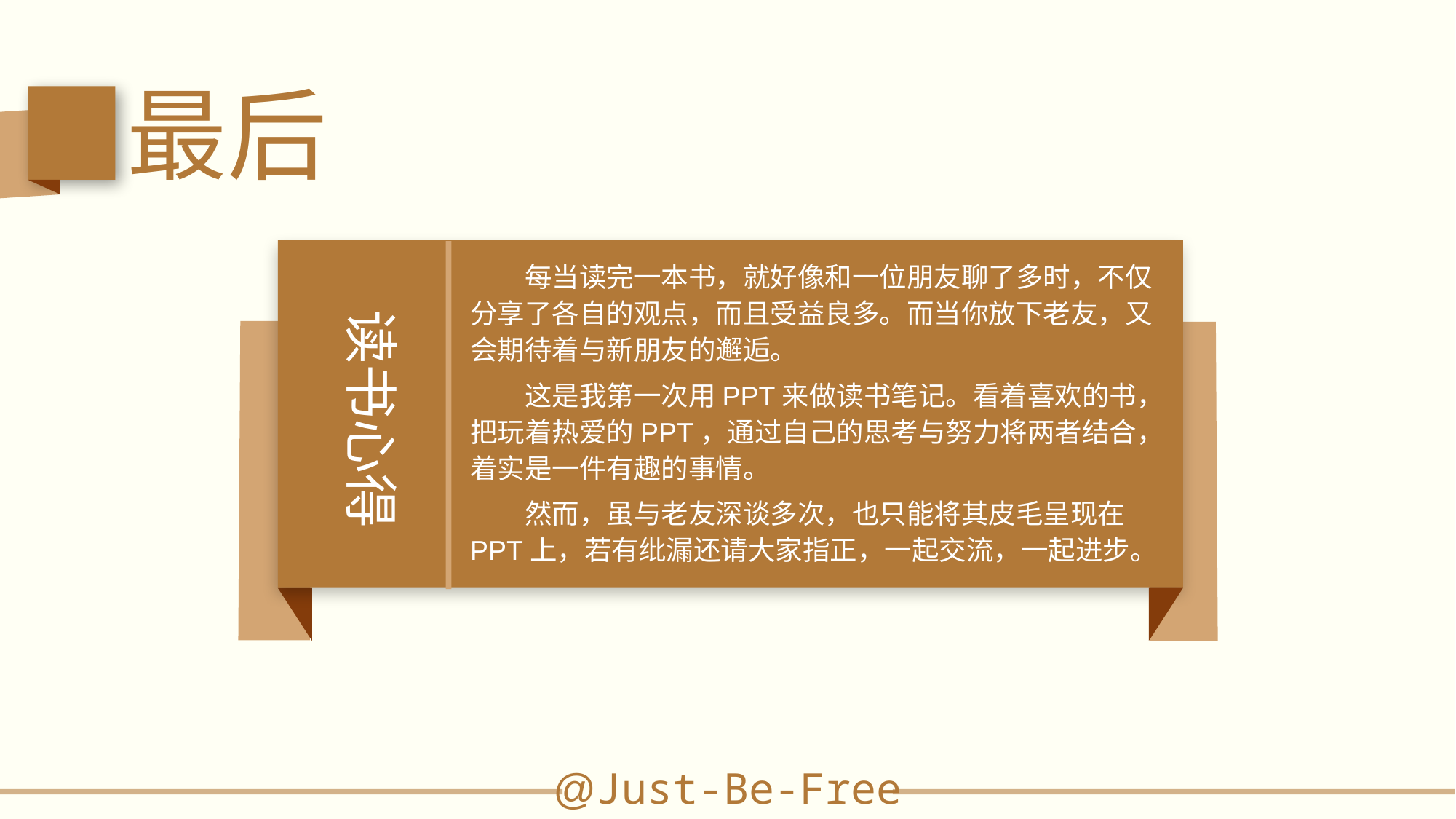

最后

每当读完一本书，就好像和一位朋友聊了多时，不仅分享了各自的观点，而且受益良多。而当你放下老友，又会期待着与新朋友的邂逅。
这是我第一次用PPT来做读书笔记。看着喜欢的书，把玩着热爱的PPT，通过自己的思考与努力将两者结合，着实是一件有趣的事情。
然而，虽与老友深谈多次，也只能将其皮毛呈现在PPT上，若有纰漏还请大家指正，一起交流，一起进步。
读书心得
@Just-Be-Free